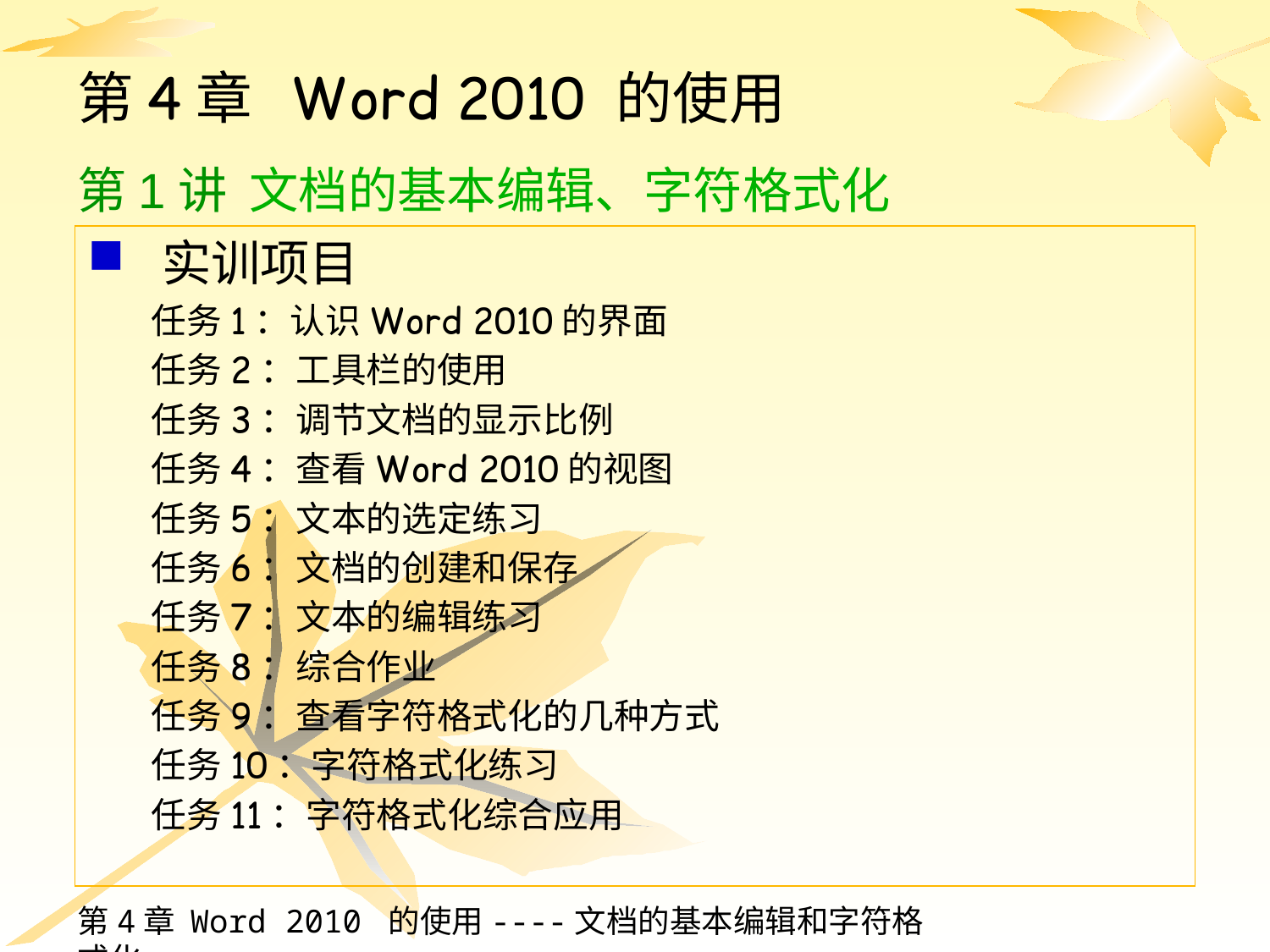

# 第4章  Word 2010 的使用 第1讲  文档的基本编辑、字符格式化
实训项目
任务1：认识Word 2010的界面
任务2：工具栏的使用
任务3：调节文档的显示比例
任务4：查看Word 2010的视图
任务5：文本的选定练习
任务6：文档的创建和保存
任务7：文本的编辑练习
任务8：综合作业
任务9：查看字符格式化的几种方式
任务10：字符格式化练习
任务11：字符格式化综合应用